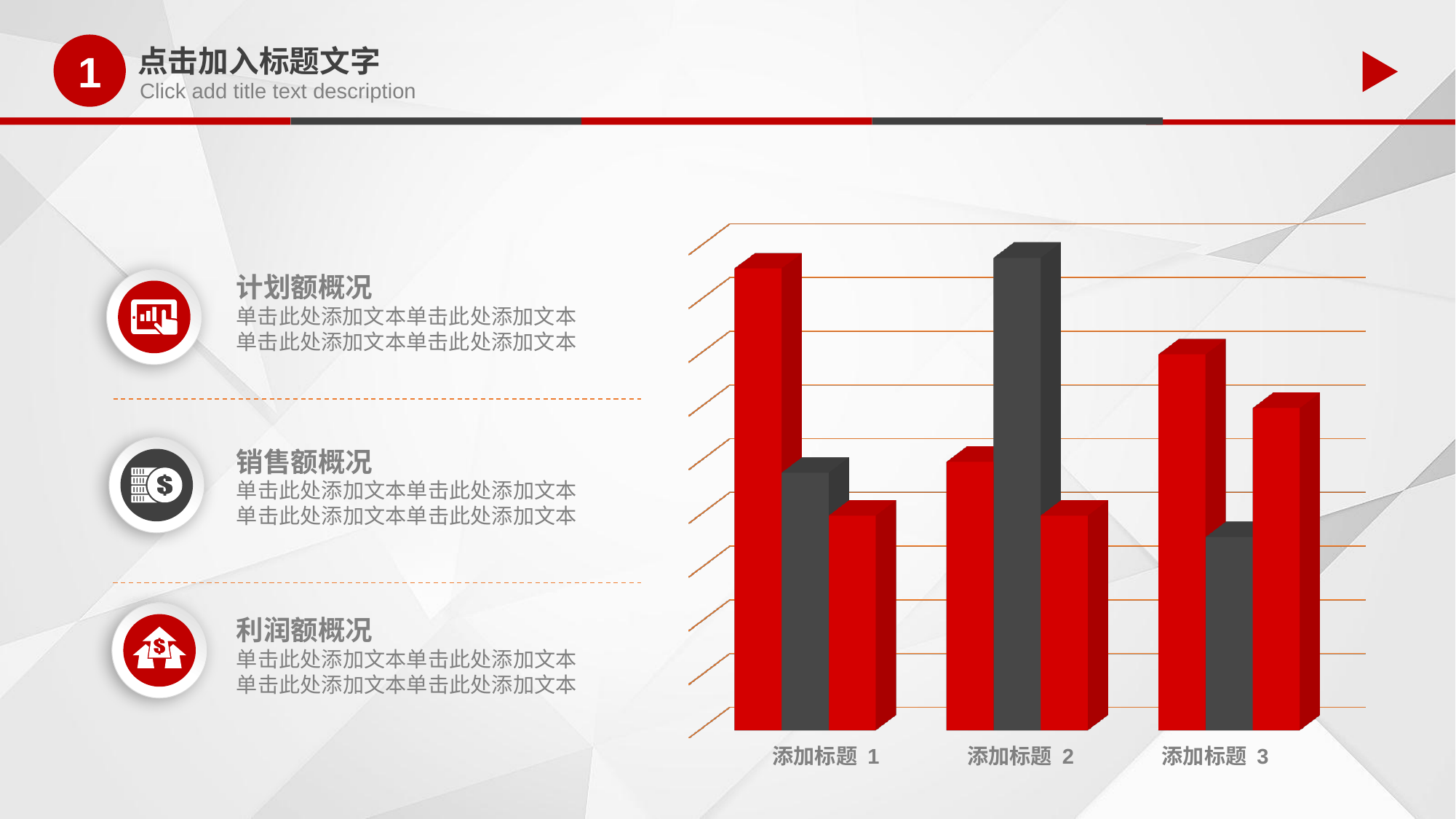

1
点击加入标题文字
Click add title text description

[unsupported chart]

计划额概况
单击此处添加文本单击此处添加文本
单击此处添加文本单击此处添加文本

销售额概况
单击此处添加文本单击此处添加文本
单击此处添加文本单击此处添加文本

利润额概况
单击此处添加文本单击此处添加文本
单击此处添加文本单击此处添加文本
添加标题 1
添加标题 2
添加标题 3